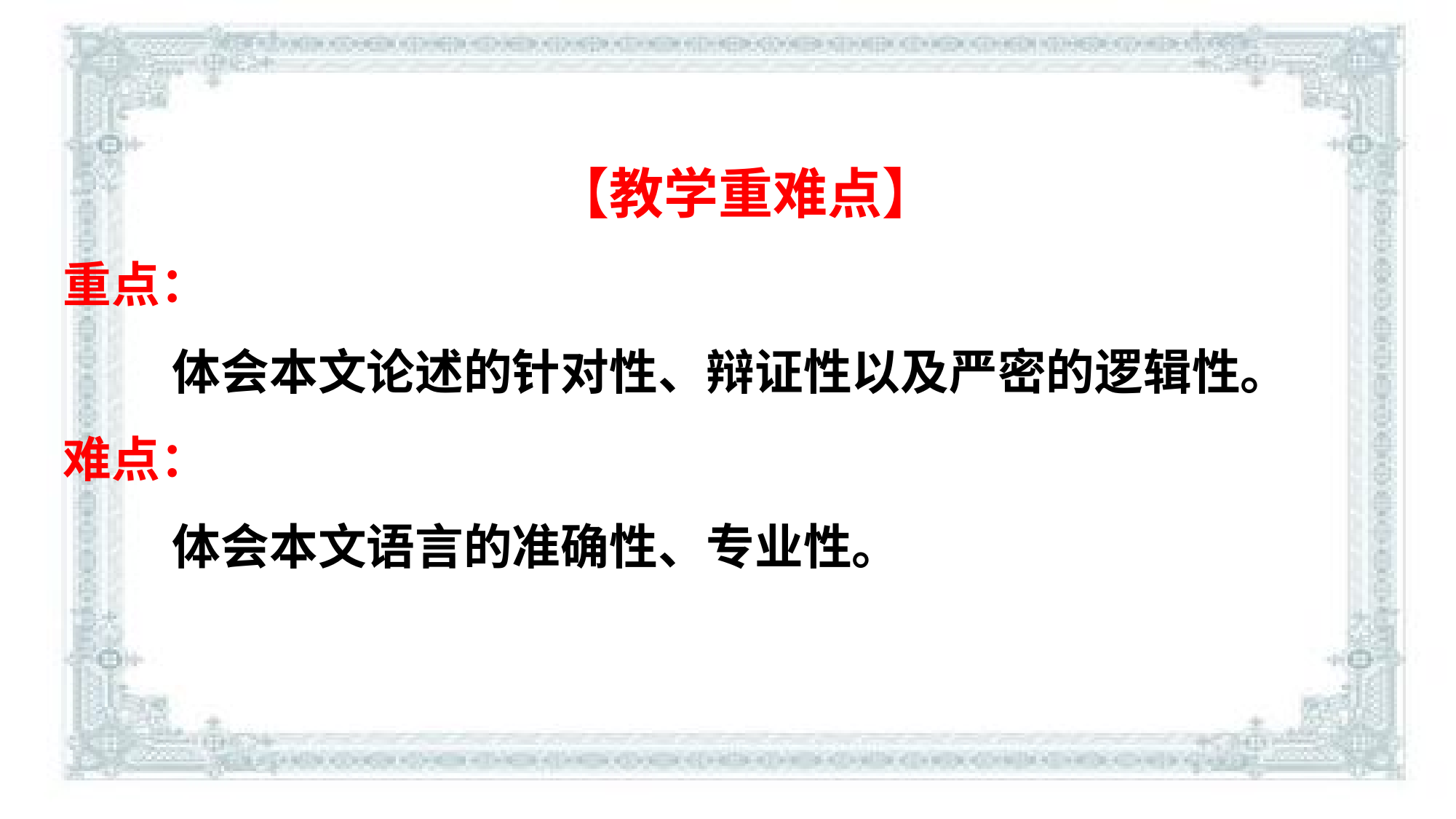

【教学重难点】
重点：
	体会本文论述的针对性、辩证性以及严密的逻辑性。
难点：
	体会本文语言的准确性、专业性。